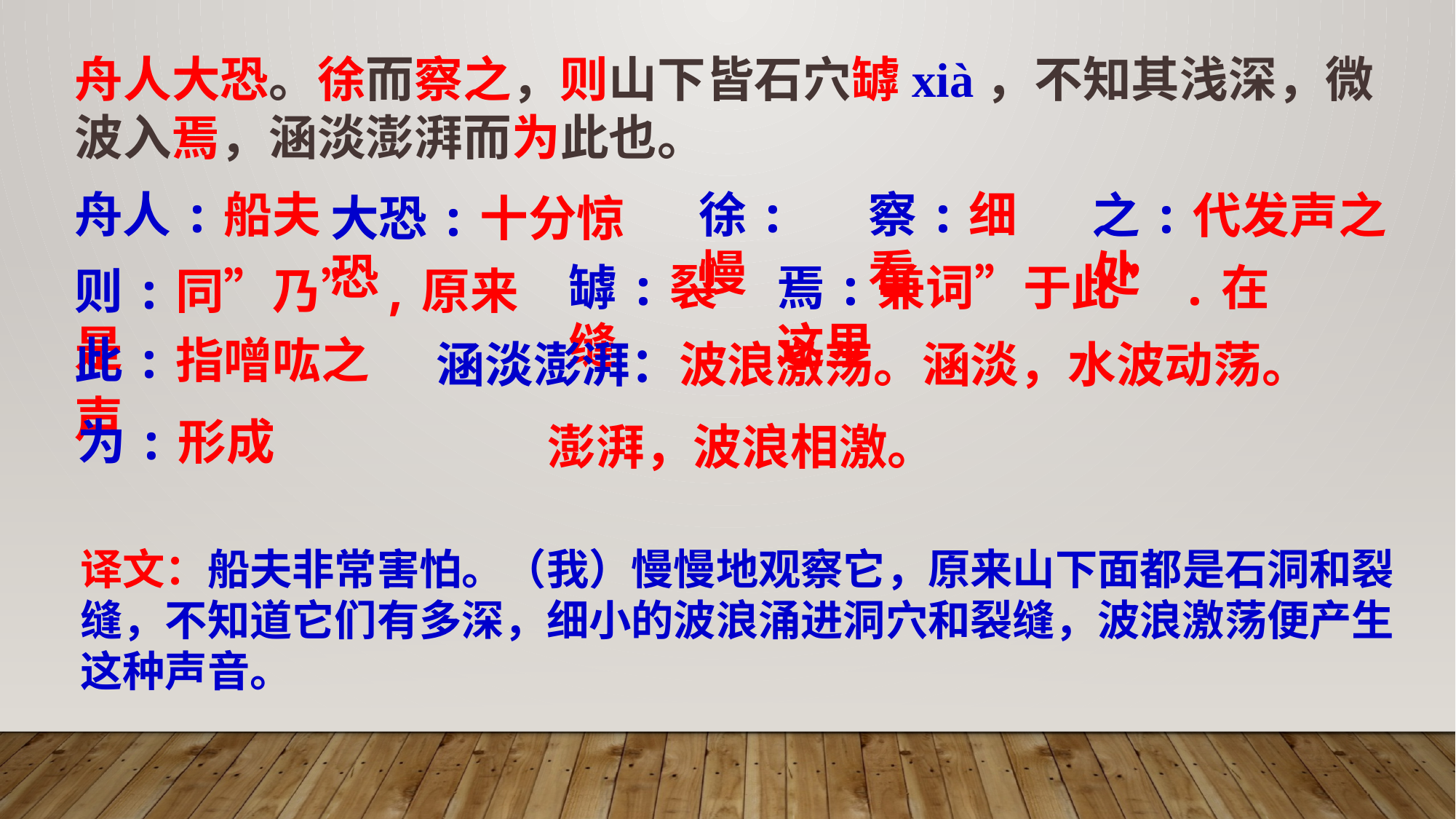

舟人大恐。徐而察之，则山下皆石穴罅xià，不知其浅深，微波入焉，涵淡澎湃而为此也。
察:细看
徐:慢
舟人:船夫
之:代发声之处
大恐:十分惊恐
焉:兼词”于此”.在这里
罅:裂缝
则:同”乃”,原来是
此:指噌吰之声
涵淡澎湃：波浪激荡。涵淡，水波动荡。
         澎湃，波浪相激。
为:形成
译文：船夫非常害怕。（我）慢慢地观察它，原来山下面都是石洞和裂缝，不知道它们有多深，细小的波浪涌进洞穴和裂缝，波浪激荡便产生这种声音。